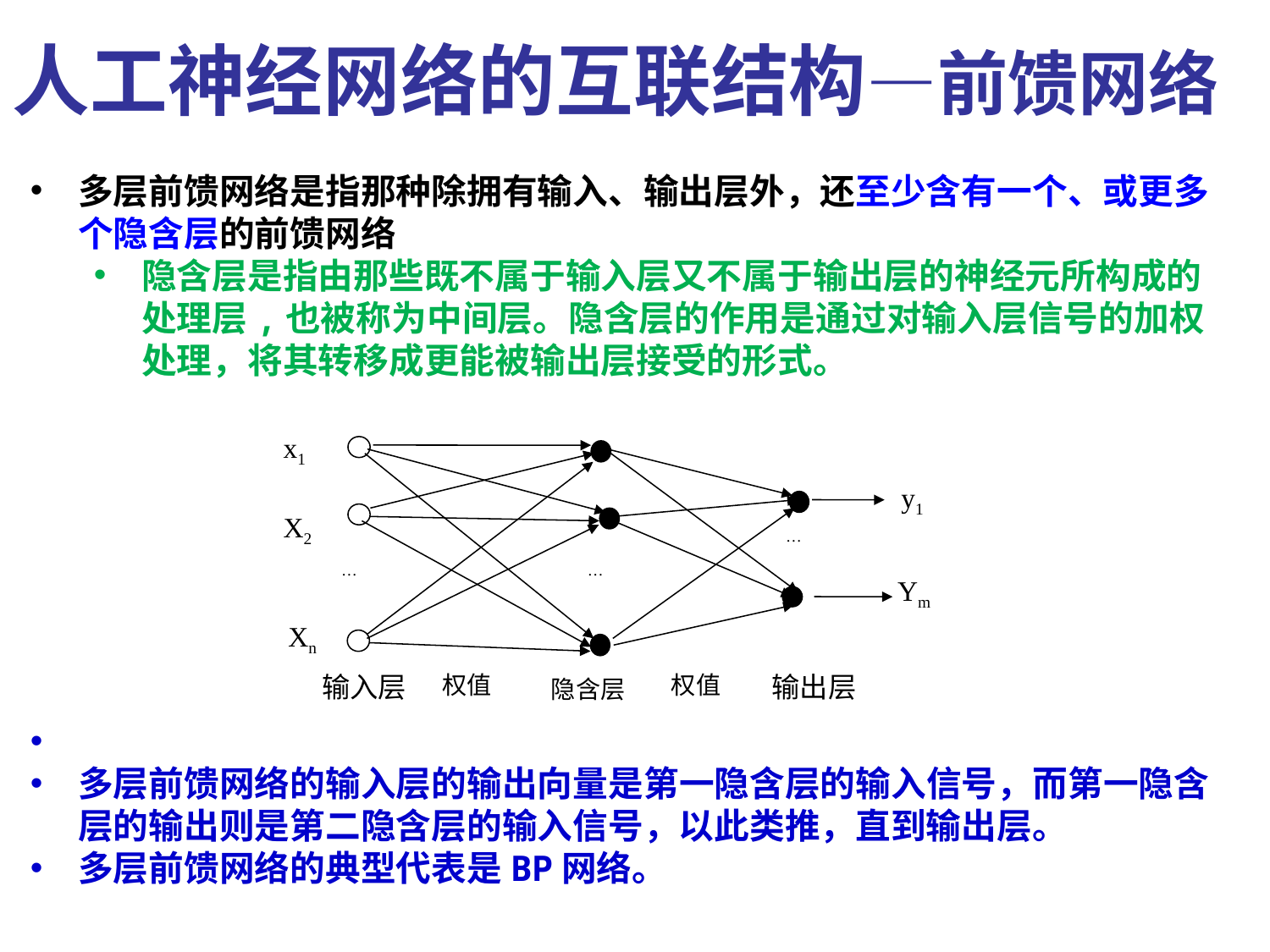

人工神经网络的互联结构—前馈网络
多层前馈网络是指那种除拥有输入、输出层外，还至少含有一个、或更多个隐含层的前馈网络
隐含层是指由那些既不属于输入层又不属于输出层的神经元所构成的处理层,也被称为中间层。隐含层的作用是通过对输入层信号的加权处理，将其转移成更能被输出层接受的形式。

多层前馈网络的输入层的输出向量是第一隐含层的输入信号，而第一隐含层的输出则是第二隐含层的输入信号，以此类推，直到输出层。
多层前馈网络的典型代表是BP网络。
x1

y1

X2

…
…
…
Ym

Xn

输入层
权值
权值
输出层
隐含层